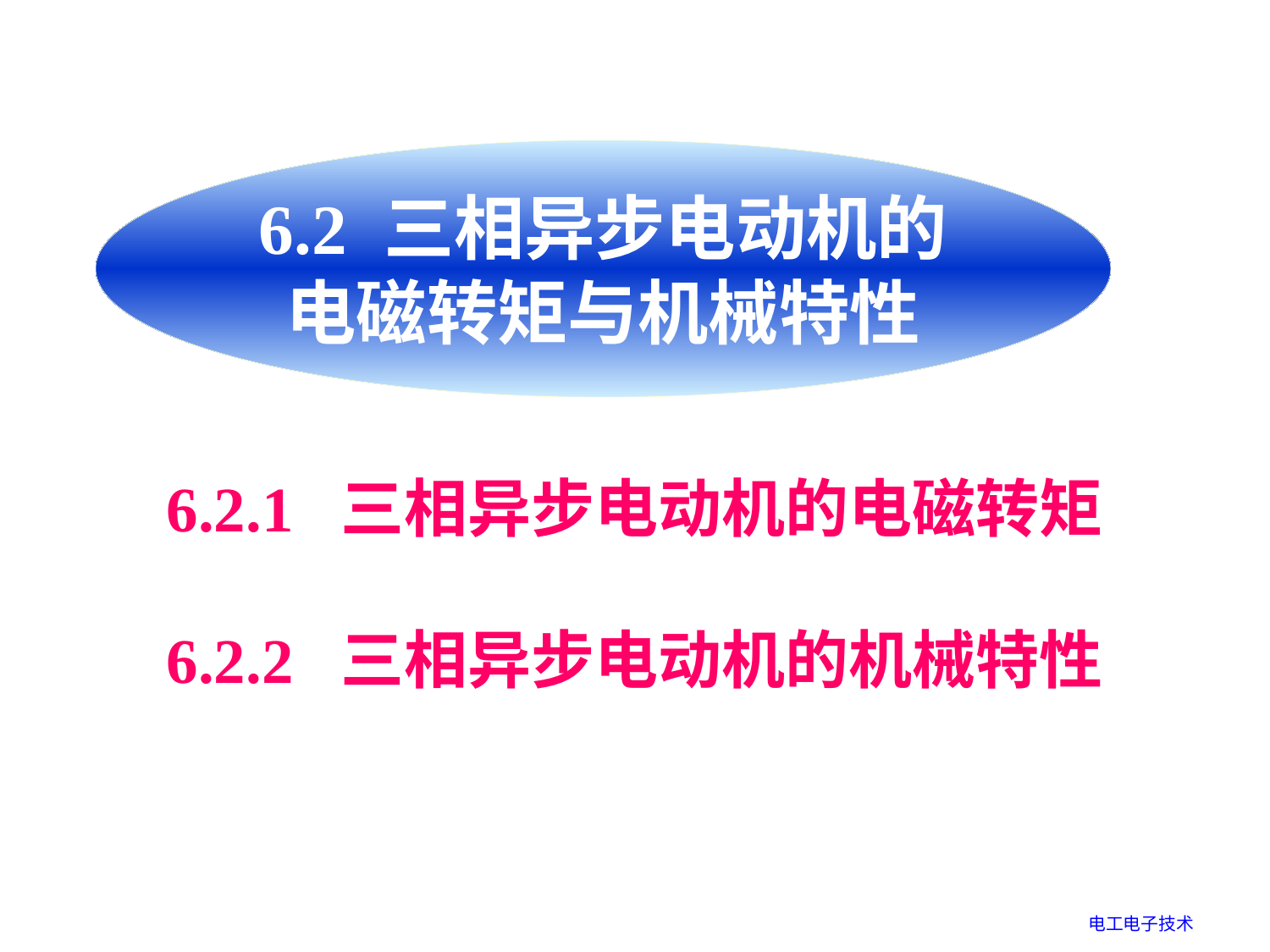

6.2 三相异步电动机的电磁转矩与机械特性
6.2.1  三相异步电动机的电磁转矩
6.2.2  三相异步电动机的机械特性
电工电子技术